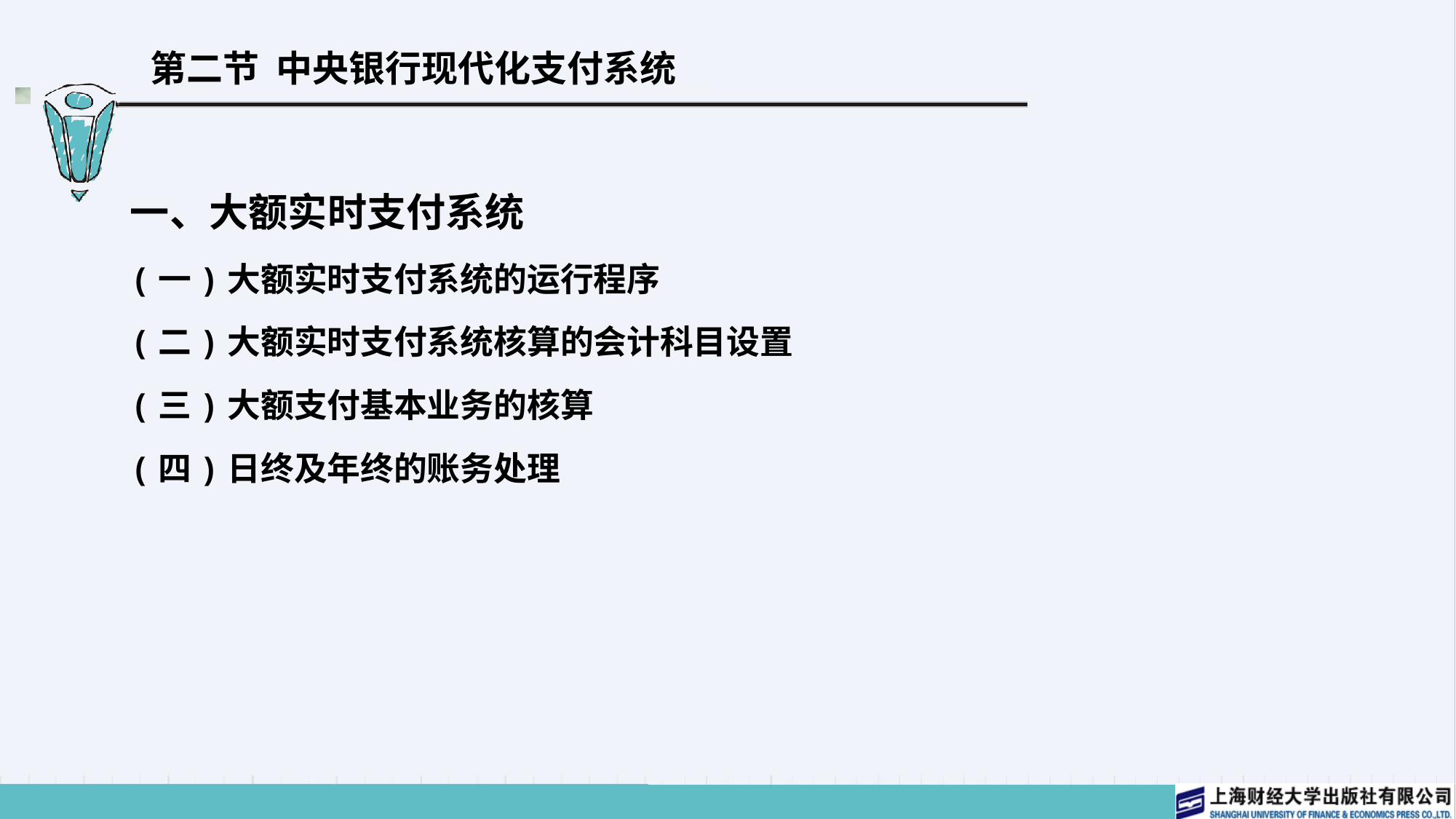

# 第二节  中央银行现代化支付系统
一、大额实时支付系统
(一)大额实时支付系统的运行程序
(二)大额实时支付系统核算的会计科目设置
(三)大额支付基本业务的核算
(四)日终及年终的账务处理